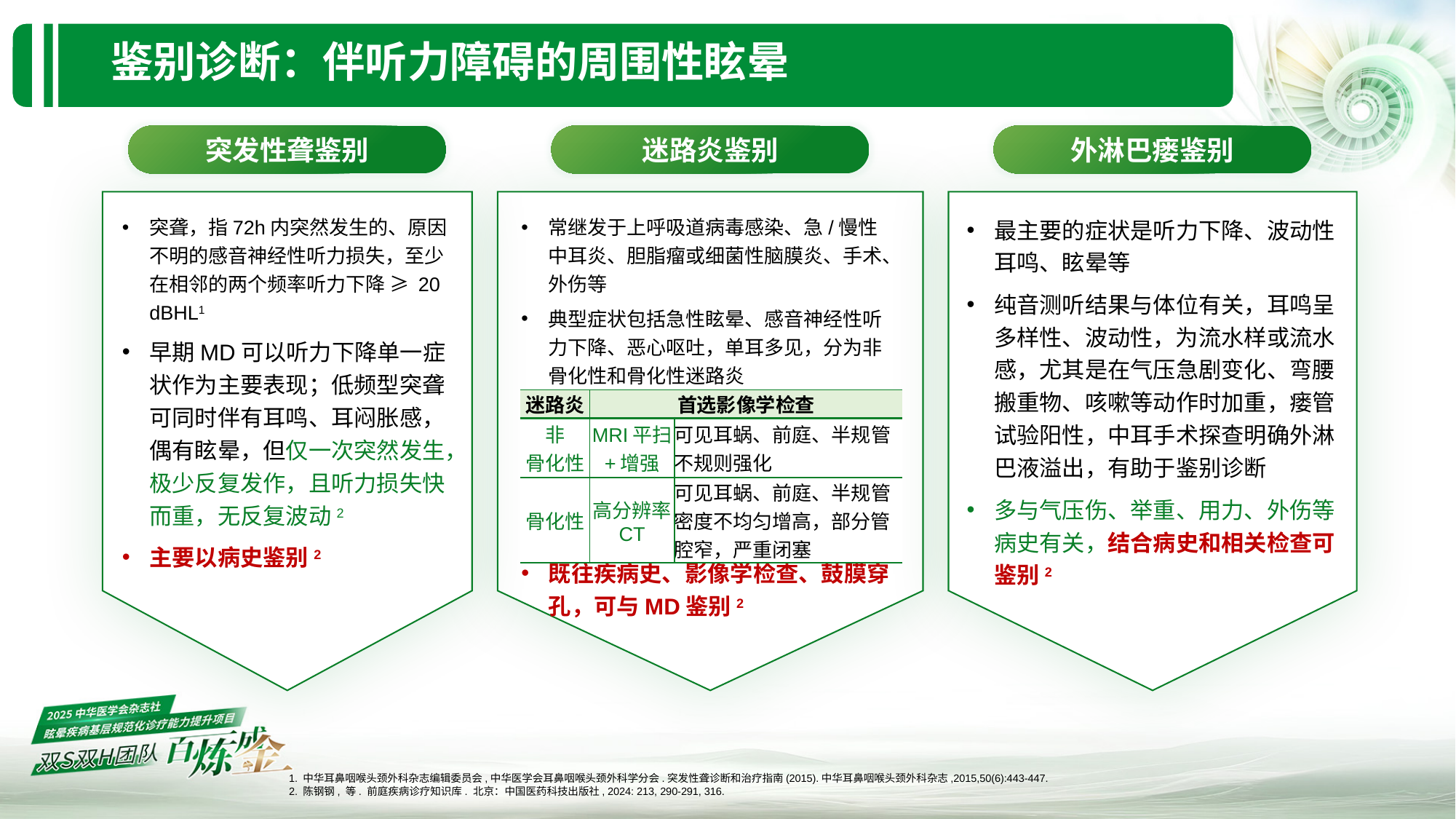

# 鉴别诊断：伴听力障碍的周围性眩晕
突发性聋鉴别
迷路炎鉴别
外淋巴瘘鉴别

突聋，指72h内突然发生的、原因不明的感音神经性听力损失，至少在相邻的两个频率听力下降 ≥ 20 dBHL1
早期MD可以听力下降单一症状作为主要表现；低频型突聋可同时伴有耳鸣、耳闷胀感，偶有眩晕，但仅一次突然发生，极少反复发作，且听力损失快而重，无反复波动2
主要以病史鉴别2

常继发于上呼吸道病毒感染、急/慢性中耳炎、胆脂瘤或细菌性脑膜炎、手术、外伤等
典型症状包括急性眩晕、感音神经性听力下降、恶心呕吐，单耳多见，分为非骨化性和骨化性迷路炎

既往疾病史、影像学检查、鼓膜穿孔，可与MD鉴别2

最主要的症状是听力下降、波动性耳鸣、眩晕等
纯音测听结果与体位有关，耳鸣呈多样性、波动性，为流水样或流水感，尤其是在气压急剧变化、弯腰搬重物、咳嗽等动作时加重，瘘管试验阳性，中耳手术探查明确外淋巴液溢出，有助于鉴别诊断
多与气压伤、举重、用力、外伤等病史有关，结合病史和相关检查可鉴别2
| 迷路炎 | 首选影像学检查 |  |
| --- | --- | --- |
| 非 骨化性 | MRI平扫 +增强 | 可见耳蜗、前庭、半规管不规则强化 |
| 骨化性 | 高分辨率 CT | 可见耳蜗、前庭、半规管密度不均匀增高，部分管腔窄，严重闭塞 |
1. 中华耳鼻咽喉头颈外科杂志编辑委员会,中华医学会耳鼻咽喉头颈外科学分会.突发性聋诊断和治疗指南(2015).中华耳鼻咽喉头颈外科杂志,2015,50(6):443-447.
2. 陈钢钢, 等. 前庭疾病诊疗知识库. 北京：中国医药科技出版社, 2024: 213, 290-291, 316.